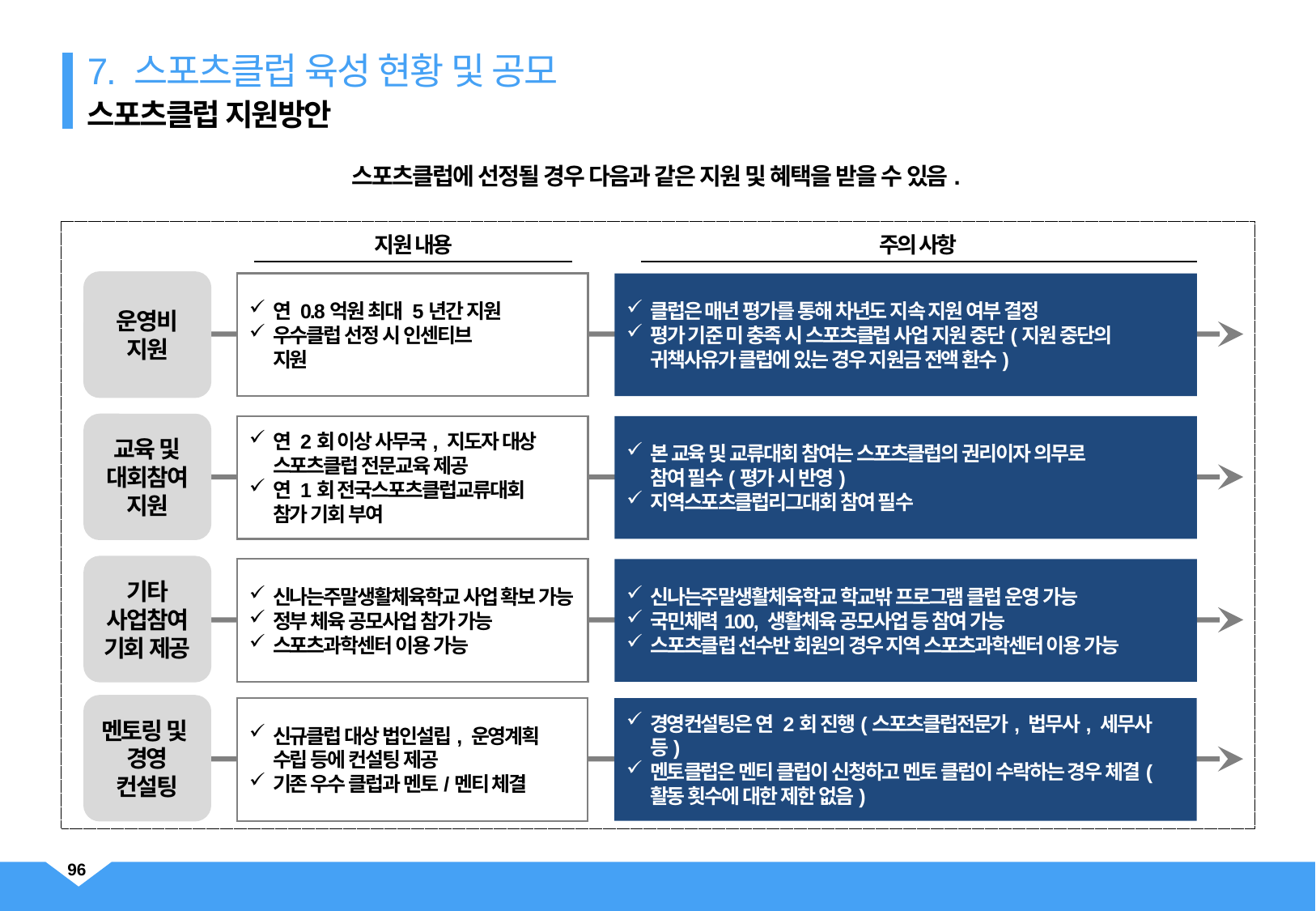

스포츠클럽 지원방안
7. 스포츠클럽 육성 현황 및 공모
스포츠클럽에 선정될 경우 다음과 같은 지원 및 혜택을 받을 수 있음.

지원 내용
주의 사항
운영비
지원
연 0.8억원 최대 5년간 지원
우수클럽 선정 시 인센티브
지원
클럽은 매년 평가를 통해 차년도 지속 지원 여부 결정
평가 기준 미 충족 시 스포츠클럽 사업 지원 중단(지원 중단의 귀책사유가 클럽에 있는 경우 지원금 전액 환수)

교육 및
대회참여
지원
연 2회 이상 사무국, 지도자 대상 스포츠클럽 전문교육 제공
연 1회 전국스포츠클럽교류대회
참가 기회 부여
본 교육 및 교류대회 참여는 스포츠클럽의 권리이자 의무로
참여 필수(평가 시 반영)
지역스포츠클럽리그대회 참여 필수

기타
사업참여
기회 제공
신나는주말생활체육학교 사업 확보 가능
정부 체육 공모사업 참가 가능
스포츠과학센터 이용 가능
신나는주말생활체육학교 학교밖 프로그램 클럽 운영 가능
국민체력100, 생활체육 공모사업 등 참여 가능
스포츠클럽 선수반 회원의 경우 지역 스포츠과학센터 이용 가능

멘토링 및
경영
컨설팅
신규클럽 대상 법인설립, 운영계획 수립 등에 컨설팅 제공
기존 우수 클럽과 멘토/멘티 체결
경영컨설팅은 연 2회 진행(스포츠클럽전문가, 법무사, 세무사 등)
멘토클럽은 멘티 클럽이 신청하고 멘토 클럽이 수락하는 경우 체결(활동 횟수에 대한 제한 없음)